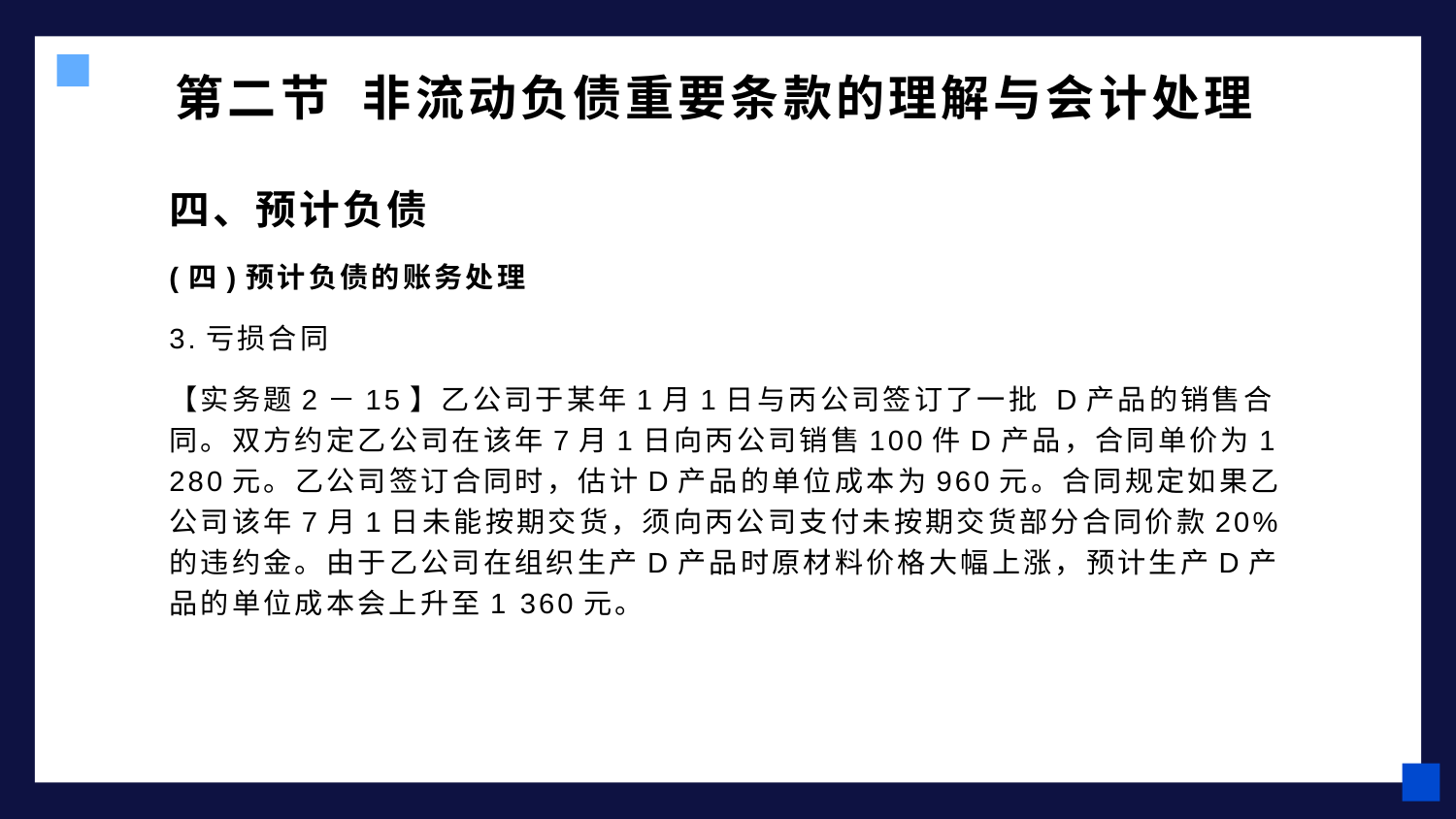

# 第二节  非流动负债重要条款的理解与会计处理
四、预计负债
(四)预计负债的账务处理
3.亏损合同
【实务题2－15】乙公司于某年1月1日与丙公司签订了一批 D产品的销售合同。双方约定乙公司在该年7月1日向丙公司销售100件D产品，合同单价为1 280元。乙公司签订合同时，估计D产品的单位成本为960元。合同规定如果乙公司该年7月1日未能按期交货，须向丙公司支付未按期交货部分合同价款20%的违约金。由于乙公司在组织生产D产品时原材料价格大幅上涨，预计生产D产品的单位成本会上升至1 360元。